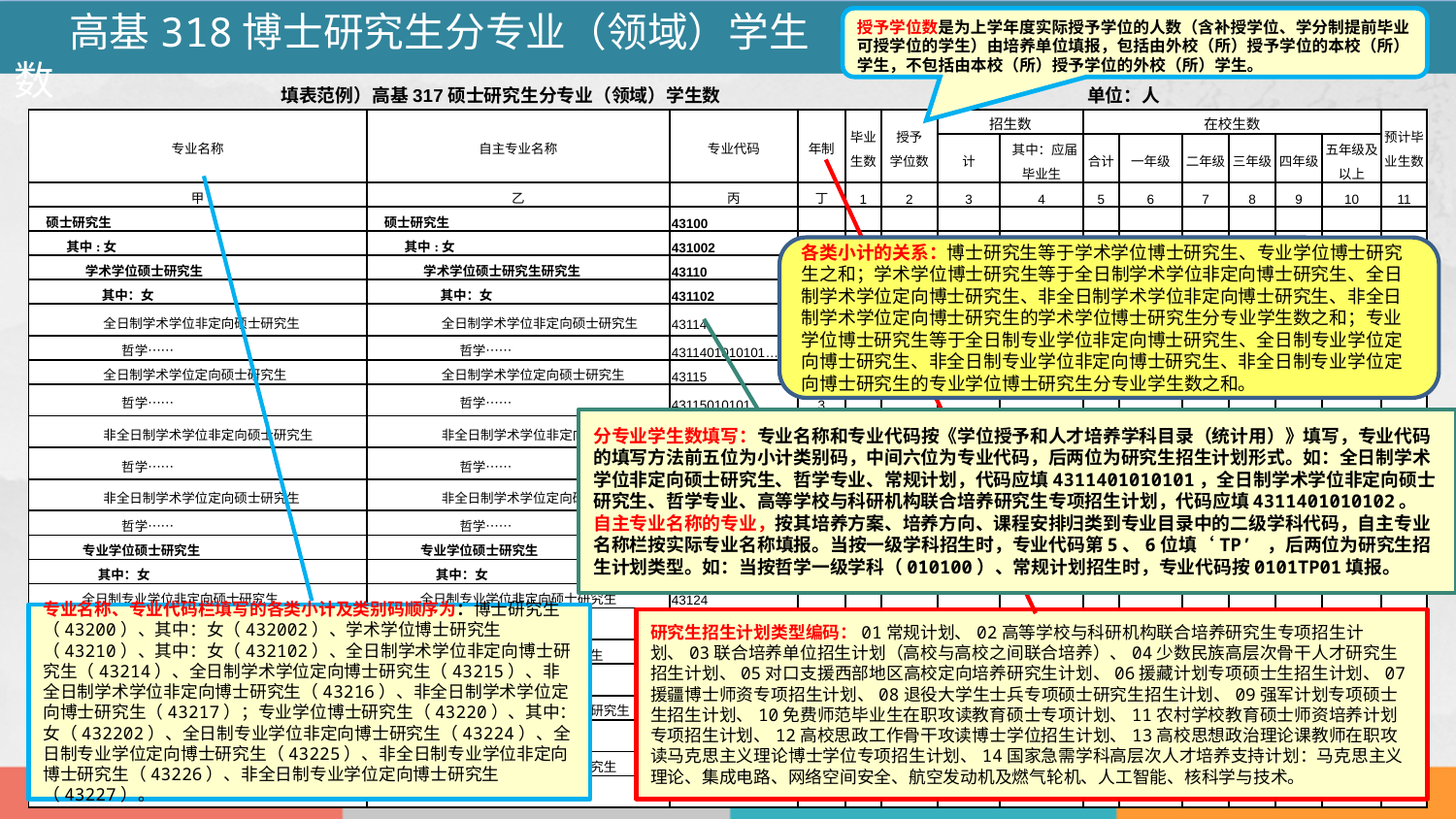

高基318博士研究生分专业（领域）学生数
授予学位数是为上学年度实际授予学位的人数（含补授学位、学分制提前毕业可授学位的学生）由培养单位填报，包括由外校（所）授予学位的本校（所）学生，不包括由本校（所）授予学位的外校（所）学生。

填表范例）高基317硕士研究生分专业（领域）学生数                                                                                         单位：人
| 专业名称 | 自主专业名称 | 专业代码 | 年制 | 毕业生数 | 授予 学位数 | 招生数 |  | 在校生数 |  |  |  |  |  | 预计毕业生数 |
| --- | --- | --- | --- | --- | --- | --- | --- | --- | --- | --- | --- | --- | --- | --- |
|  |  |  |  |  |  | 计 | 其中：应届毕业生 | 合计 | 一年级 | 二年级 | 三年级 | 四年级 | 五年级及以上 |  |
| 甲 | 乙 | 丙 | 丁 | 1 | 2 | 3 | 4 | 5 | 6 | 7 | 8 | 9 | 10 | 11 |
| 硕士研究生 | 硕士研究生 | 43100 |  |  |  |  |  |  |  |  |  |  |  |  |
| 其中:女 | 其中:女 | 431002 |  |  |  |  |  |  |  |  |  |  |  |  |
| 学术学位硕士研究生 | 学术学位硕士研究生研究生 | 43110 |  |  |  |  |  |  |  |  |  |  |  |  |
| 其中：女 | 其中：女 | 431102 |  |  |  |  |  |  |  |  |  |  |  |  |
| 全日制学术学位非定向硕士研究生 | 全日制学术学位非定向硕士研究生 | 43114 |  |  |  |  |  |  |  |  |  |  |  |  |
| 哲学…… | 哲学…… | 4311401010101…… | 3 |  |  |  |  |  |  |  |  |  |  |  |
| 全日制学术学位定向硕士研究生 | 全日制学术学位定向硕士研究生 | 43115 |  |  |  |  |  |  |  |  |  |  |  |  |
| 哲学…… | 哲学…… | 43115010101…… | 3 |  |  |  |  |  |  |  |  |  |  |  |
| 非全日制学术学位非定向硕士研究生 | 非全日制学术学位非定向硕士研究生 | 43116 |  |  |  |  |  |  |  |  |  |  |  |  |
| 哲学…… | 哲学…… | 4311601010101…… | 3 |  |  |  |  |  |  |  |  |  |  |  |
| 非全日制学术学位定向硕士研究生 | 非全日制学术学位定向硕士研究生 | 43117 |  |  |  |  |  |  |  |  |  |  |  |  |
| 哲学…… | 哲学…… | 4311701010101…… | 3 |  |  |  |  |  |  |  |  |  |  |  |
| 专业学位硕士研究生 | 专业学位硕士研究生 | 43120 |  |  |  |  |  |  |  |  |  |  |  |  |
| 其中：女 | 其中：女 | 431202 |  |  |  |  |  |  |  |  |  |  |  |  |
| 全日制专业学位非定向硕士研究生 | 全日制专业学位非定向硕士研究生 | 43124 |  |  |  |  |  |  |  |  |  |  |  |  |
| 法律专业学位…… | 法律专业学位…… | 4312403510001…… | 2 |  |  |  |  |  |  |  |  |  |  |  |
| 全日制专业学位定向硕士研究生 | 全日制专业学位定向硕士研究生 | 43125 |  |  |  |  |  |  |  |  |  |  |  |  |
| 法律专业学位…… | 法律专业学位…… | 4312503510001…… | 2 |  |  |  |  |  |  |  |  |  |  |  |
| 非全日制专业学位非定向硕士研究生 | 非全日制专业学位非定向硕士研究生 | 43126 |  |  |  |  |  |  |  |  |  |  |  |  |
| 法律专业学位…… | 法律专业学位…… | 4312603510001…… | 2 |  |  |  |  |  |  |  |  |  |  |  |
| 非全日制专业学位定向硕士研究生 | 非全日制专业学位定向硕士研究生 | 43127 |  |  |  |  |  |  |  |  |  |  |  |  |
| 法律专业学位…… | 法律专业学位…… | 4312703510001…… | 2 |  |  |  |  |  |  |  |  |  |  |  |
各类小计的关系：博士研究生等于学术学位博士研究生、专业学位博士研究生之和；学术学位博士研究生等于全日制学术学位非定向博士研究生、全日制学术学位定向博士研究生、非全日制学术学位非定向博士研究生、非全日制学术学位定向博士研究生的学术学位博士研究生分专业学生数之和；专业学位博士研究生等于全日制专业学位非定向博士研究生、全日制专业学位定向博士研究生、非全日制专业学位非定向博士研究生、非全日制专业学位定向博士研究生的专业学位博士研究生分专业学生数之和。
分专业学生数填写：专业名称和专业代码按《学位授予和人才培养学科目录（统计用）》填写，专业代码的填写方法前五位为小计类别码，中间六位为专业代码，后两位为研究生招生计划形式。如：全日制学术学位非定向硕士研究生、哲学专业、常规计划，代码应填4311401010101，全日制学术学位非定向硕士研究生、哲学专业、高等学校与科研机构联合培养研究生专项招生计划，代码应填4311401010102。
自主专业名称的专业，按其培养方案、培养方向、课程安排归类到专业目录中的二级学科代码，自主专业名称栏按实际专业名称填报。当按一级学科招生时，专业代码第5、6位填‘TP’ ，后两位为研究生招生计划类型。如：当按哲学一级学科（010100）、常规计划招生时，专业代码按0101TP01填报。
专业名称、专业代码栏填写的各类小计及类别码顺序为：博士研究生（43200）、其中：女（432002）、学术学位博士研究生（43210）、其中：女（432102）、全日制学术学位非定向博士研究生（43214）、全日制学术学位定向博士研究生（43215）、非全日制学术学位非定向博士研究生（43216）、非全日制学术学位定向博士研究生（43217）；专业学位博士研究生（43220）、其中：女（432202）、全日制专业学位非定向博士研究生（43224）、全日制专业学位定向博士研究生（43225）、非全日制专业学位非定向博士研究生（43226）、非全日制专业学位定向博士研究生（43227）。
研究生招生计划类型编码：01常规计划、02高等学校与科研机构联合培养研究生专项招生计划、03联合培养单位招生计划（高校与高校之间联合培养）、04少数民族高层次骨干人才研究生招生计划、05对口支援西部地区高校定向培养研究生计划、06援藏计划专项硕士生招生计划、07援疆博士师资专项招生计划、08退役大学生士兵专项硕士研究生招生计划、09强军计划专项硕士生招生计划、10免费师范毕业生在职攻读教育硕士专项计划、11农村学校教育硕士师资培养计划专项招生计划、12高校思政工作骨干攻读博士学位招生计划、13高校思想政治理论课教师在职攻读马克思主义理论博士学位专项招生计划、14国家急需学科高层次人才培养支持计划：马克思主义理论、集成电路、网络空间安全、航空发动机及燃气轮机、人工智能、核科学与技术。